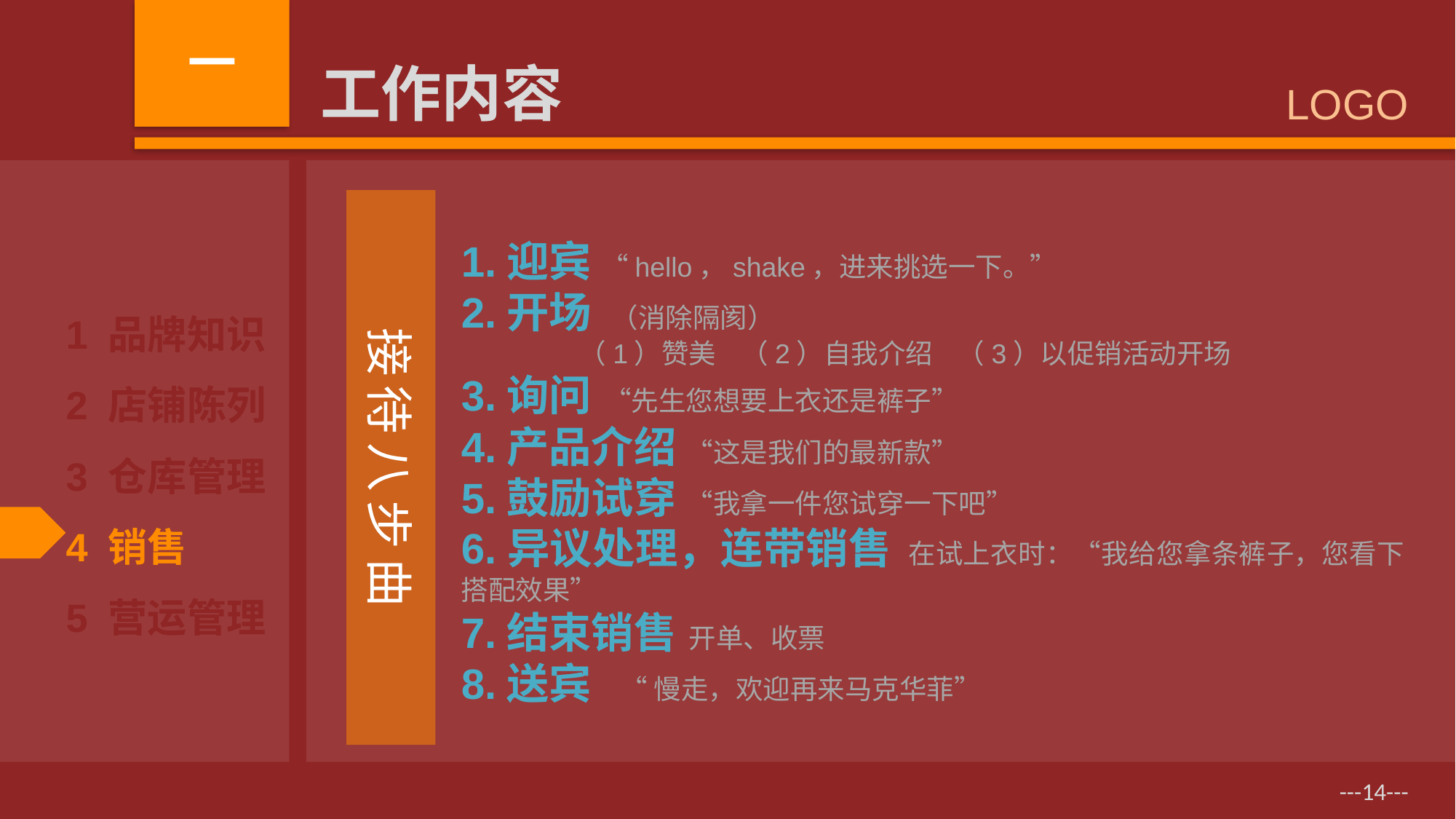

一
工作内容
LOGO

接待八步曲
1.迎宾 “hello，shake，进来挑选一下。”
2.开场  （消除隔阂）
                  （1）赞美    （2）自我介绍    （3）以促销活动开场
3.询问  “先生您想要上衣还是裤子”
4.产品介绍 “这是我们的最新款”
5.鼓励试穿 “我拿一件您试穿一下吧”
6.异议处理，连带销售  在试上衣时：“我给您拿条裤子，您看下搭配效果”
7.结束销售  开单、收票
8.送宾   “ 慢走，欢迎再来马克华菲”
1 品牌知识
2 店铺陈列
3 仓库管理
4 销售
5 营运管理